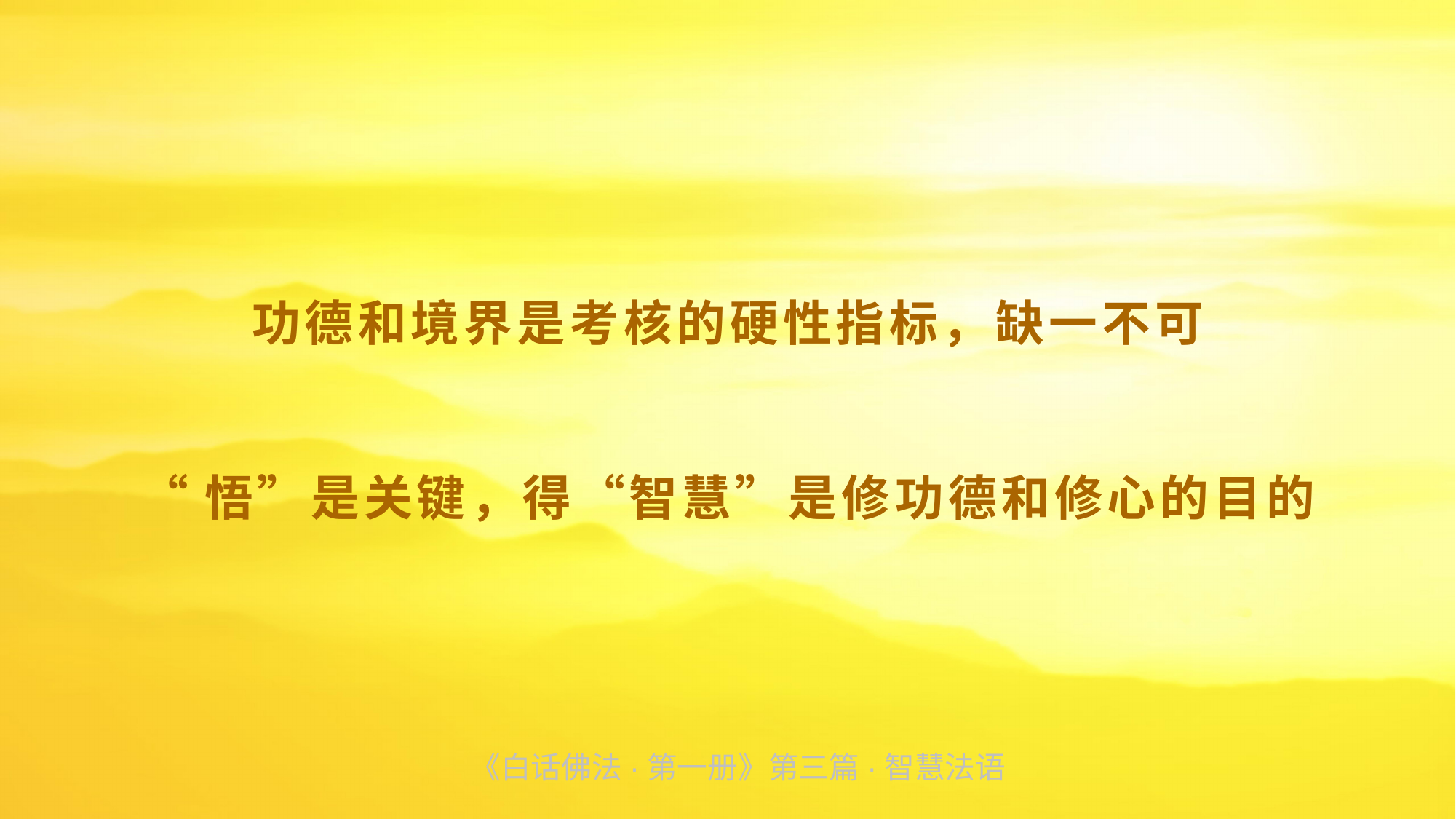

功德和境界是考核的硬性指标，缺一不可

“悟”是关键，得“智慧”是修功德和修心的目的
  《白话佛法·第一册》第三篇·智慧法语